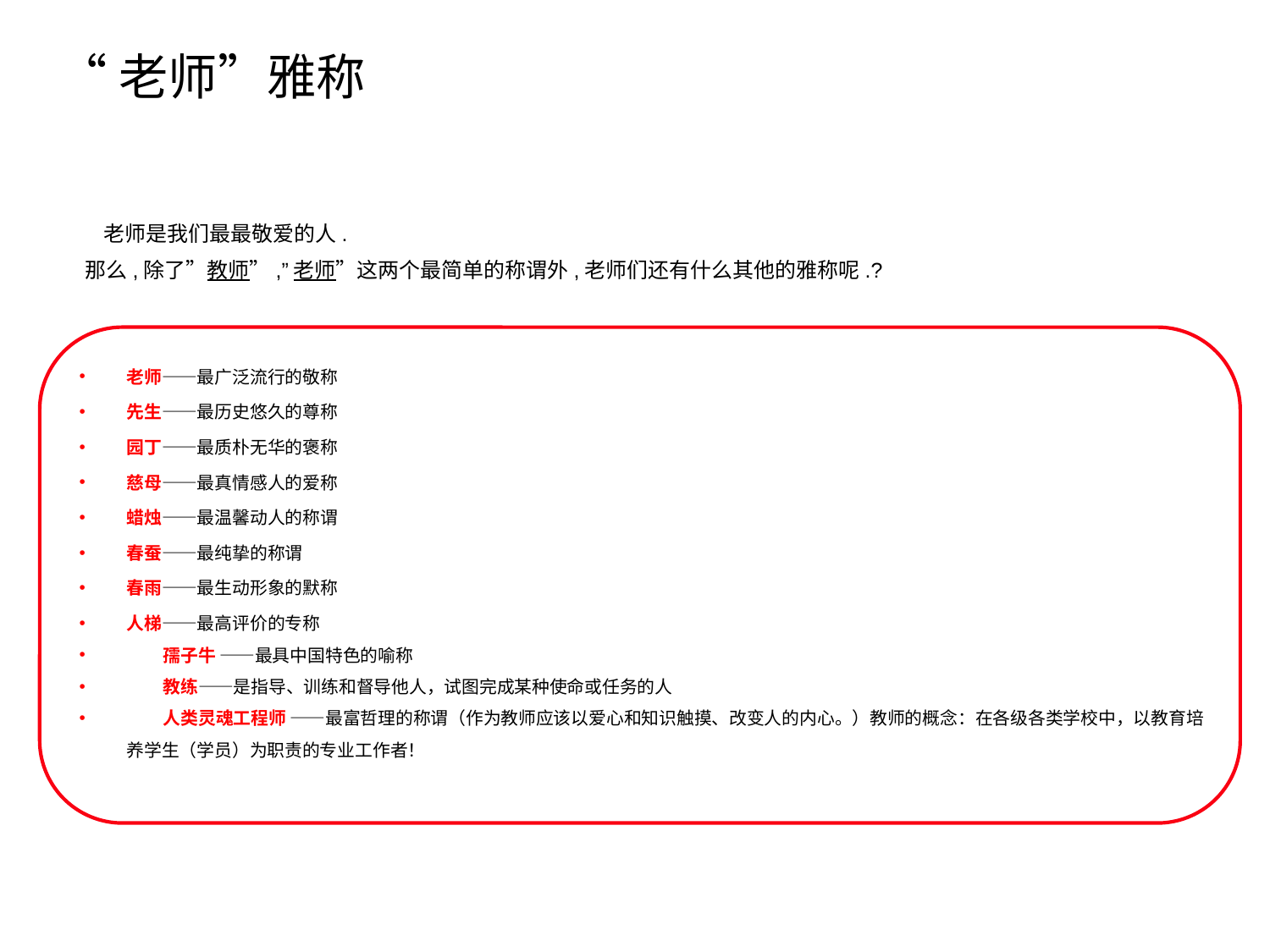

“老师”雅称
   老师是我们最最敬爱的人.
      那么,除了”教师”,”老师”这两个最简单的称谓外,老师们还有什么其他的雅称呢.?
点击添加文本

老师——最广泛流行的敬称
先生——最历史悠久的尊称
园丁——最质朴无华的褒称
慈母——最真情感人的爱称
蜡烛——最温馨动人的称谓
春蚕——最纯挚的称谓
春雨——最生动形象的默称
人梯——最高评价的专称
        孺子牛 ——最具中国特色的喻称
        教练——是指导、训练和督导他人，试图完成某种使命或任务的人
        人类灵魂工程师 ——最富哲理的称谓（作为教师应该以爱心和知识触摸、改变人的内心。）教师的概念：在各级各类学校中，以教育培养学生（学员）为职责的专业工作者！

点击添加文本
点击添加文本
点击添加文本